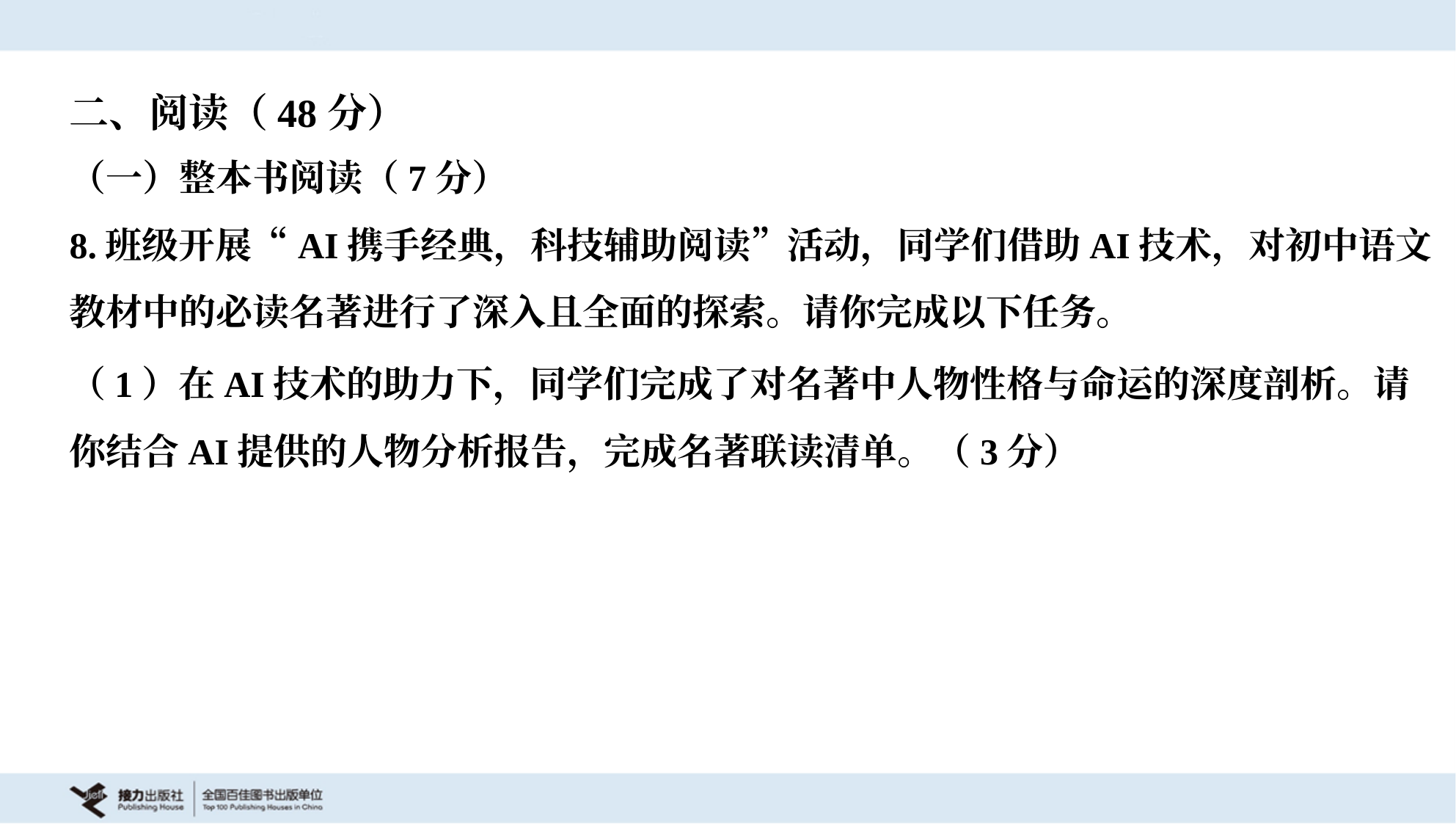

二、阅读（48分）
（一）整本书阅读（7分）
8.班级开展“AI携手经典，科技辅助阅读”活动，同学们借助AI技术，对初中语文
教材中的必读名著进行了深入且全面的探索。请你完成以下任务。
（1）在AI技术的助力下，同学们完成了对名著中人物性格与命运的深度剖析。请
你结合AI提供的人物分析报告，完成名著联读清单。（3分）